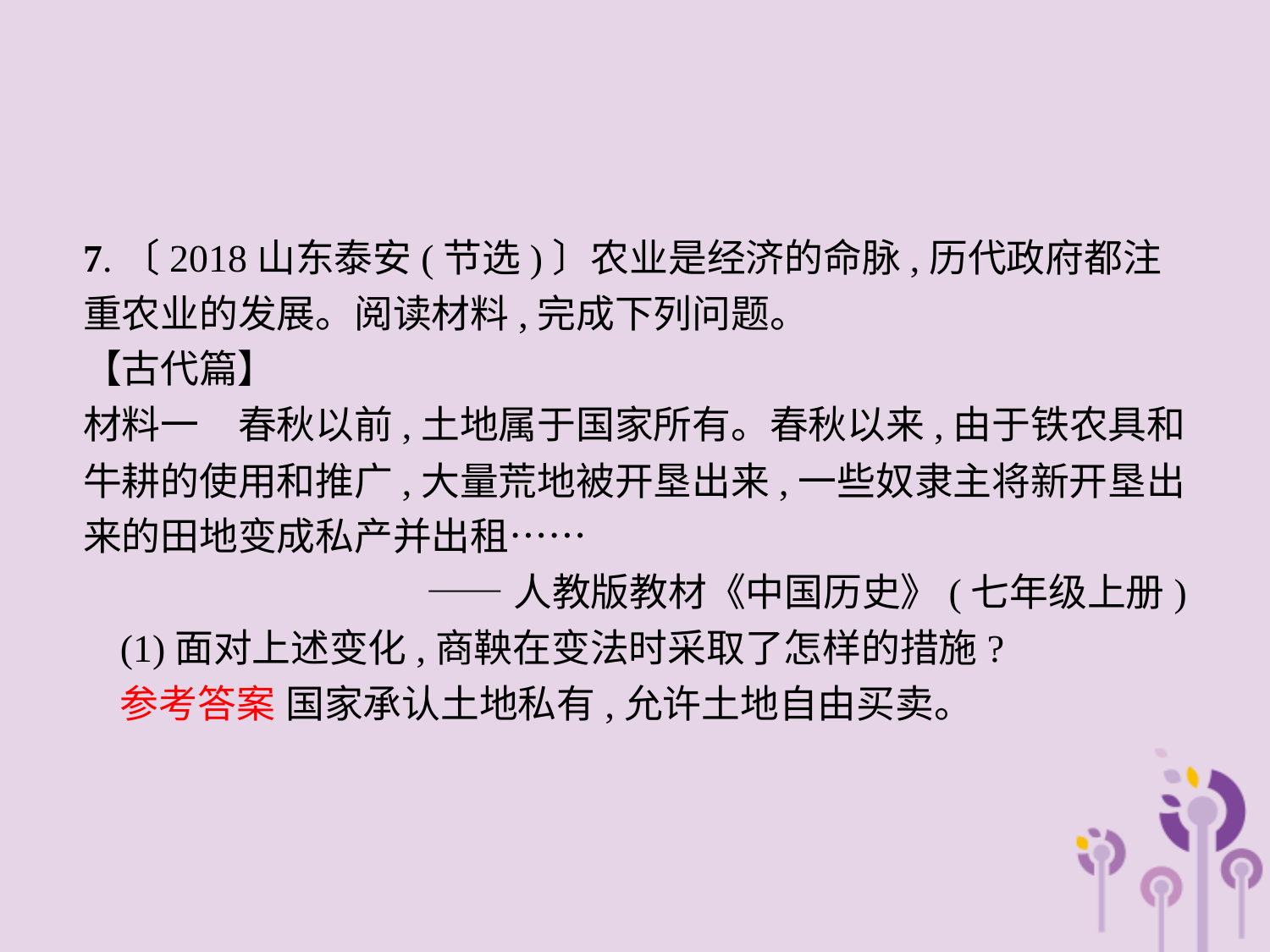

7.〔2018山东泰安(节选)〕农业是经济的命脉,历代政府都注重农业的发展。阅读材料,完成下列问题。
【古代篇】
材料一　春秋以前,土地属于国家所有。春秋以来,由于铁农具和牛耕的使用和推广,大量荒地被开垦出来,一些奴隶主将新开垦出来的田地变成私产并出租……
——人教版教材《中国历史》(七年级上册)
(1)面对上述变化,商鞅在变法时采取了怎样的措施?
参考答案 国家承认土地私有,允许土地自由买卖。